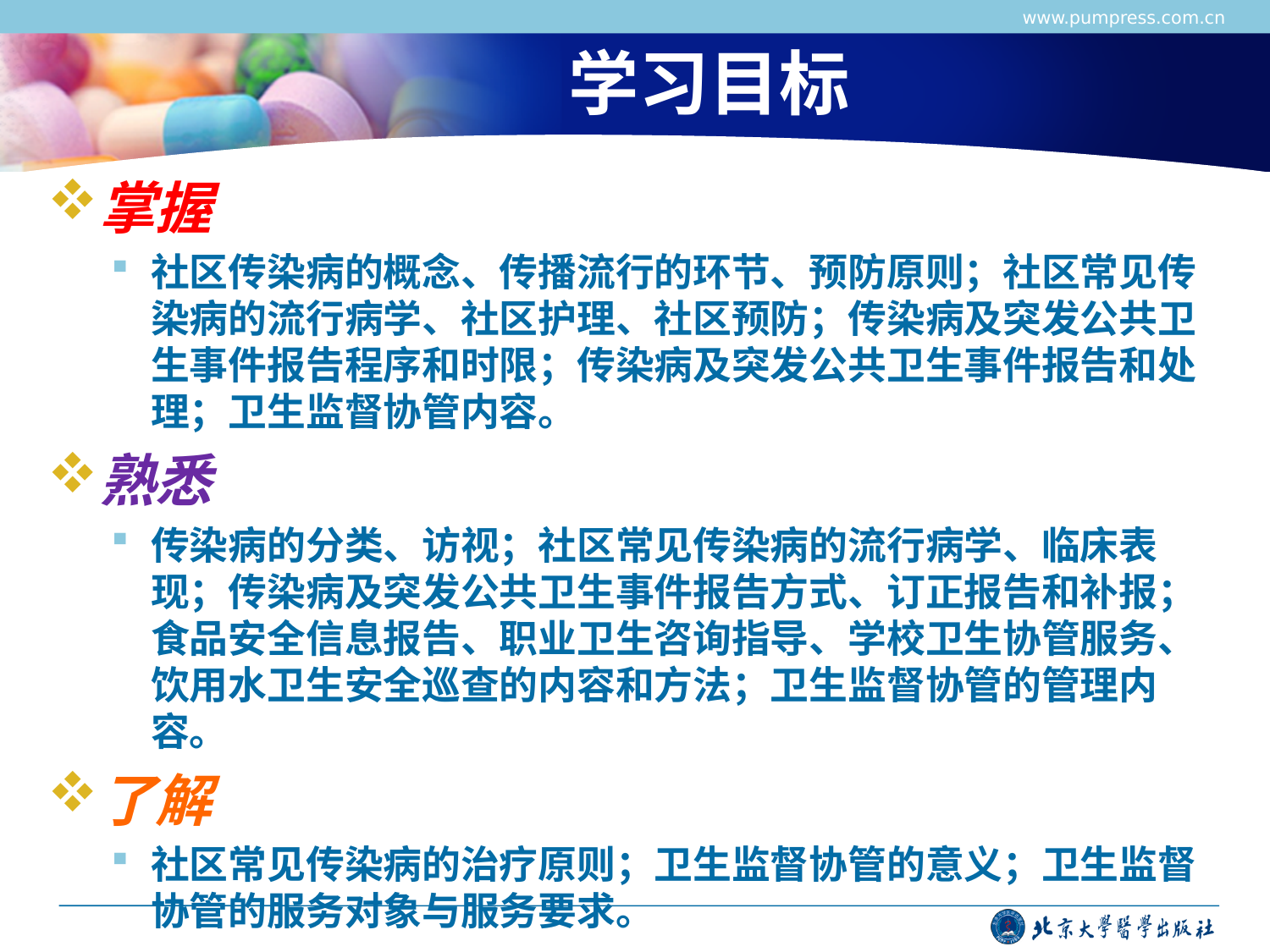

www.pumpress.com.cn
学习目标
掌握
社区传染病的概念、传播流行的环节、预防原则；社区常见传染病的流行病学、社区护理、社区预防；传染病及突发公共卫生事件报告程序和时限；传染病及突发公共卫生事件报告和处理；卫生监督协管内容。
熟悉
传染病的分类、访视；社区常见传染病的流行病学、临床表现；传染病及突发公共卫生事件报告方式、订正报告和补报；食品安全信息报告、职业卫生咨询指导、学校卫生协管服务、饮用水卫生安全巡查的内容和方法；卫生监督协管的管理内容。
了解
社区常见传染病的治疗原则；卫生监督协管的意义；卫生监督协管的服务对象与服务要求。